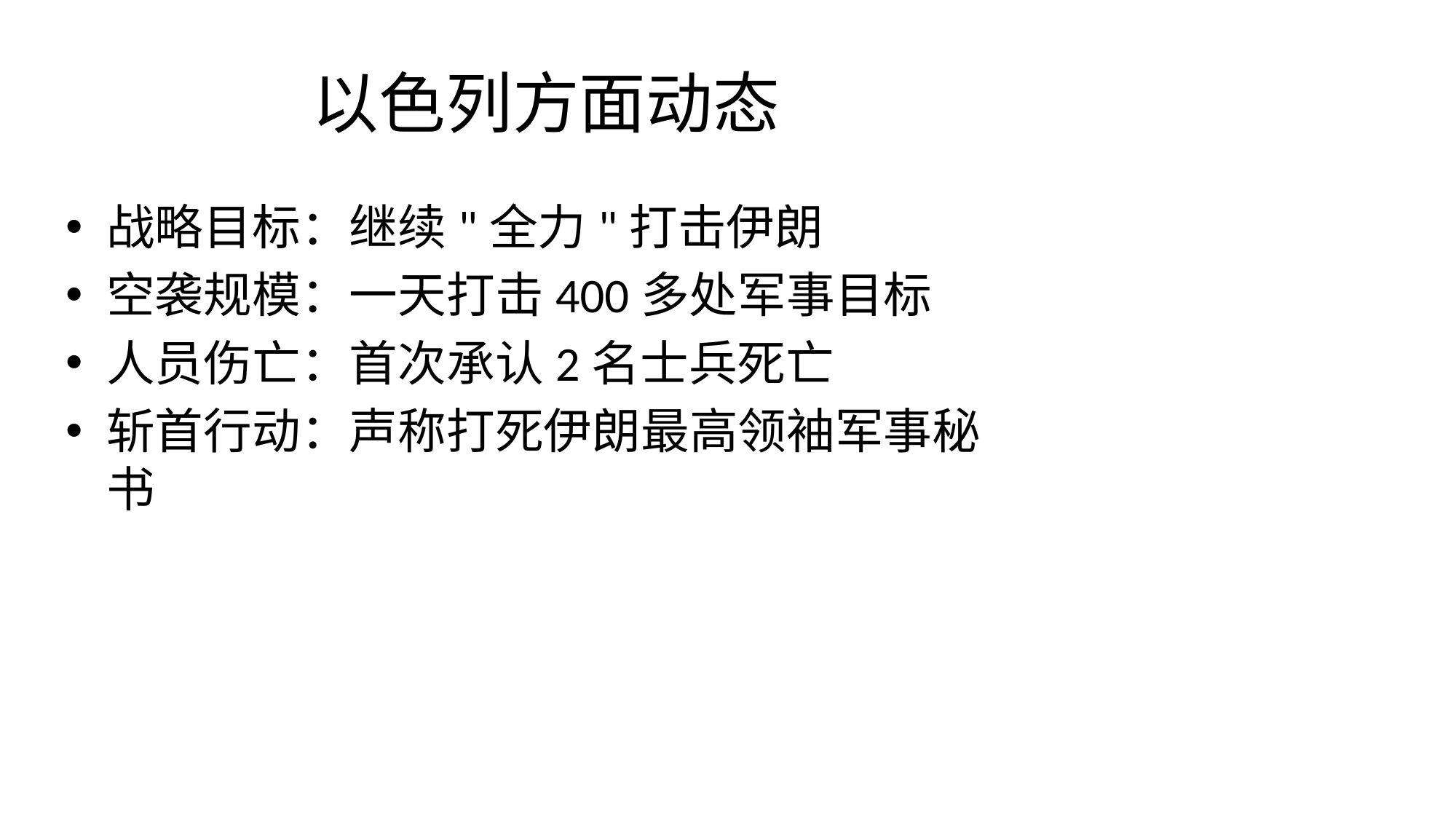

# 以色列方面动态
战略目标：继续"全力"打击伊朗
空袭规模：一天打击400多处军事目标
人员伤亡：首次承认2名士兵死亡
斩首行动：声称打死伊朗最高领袖军事秘书